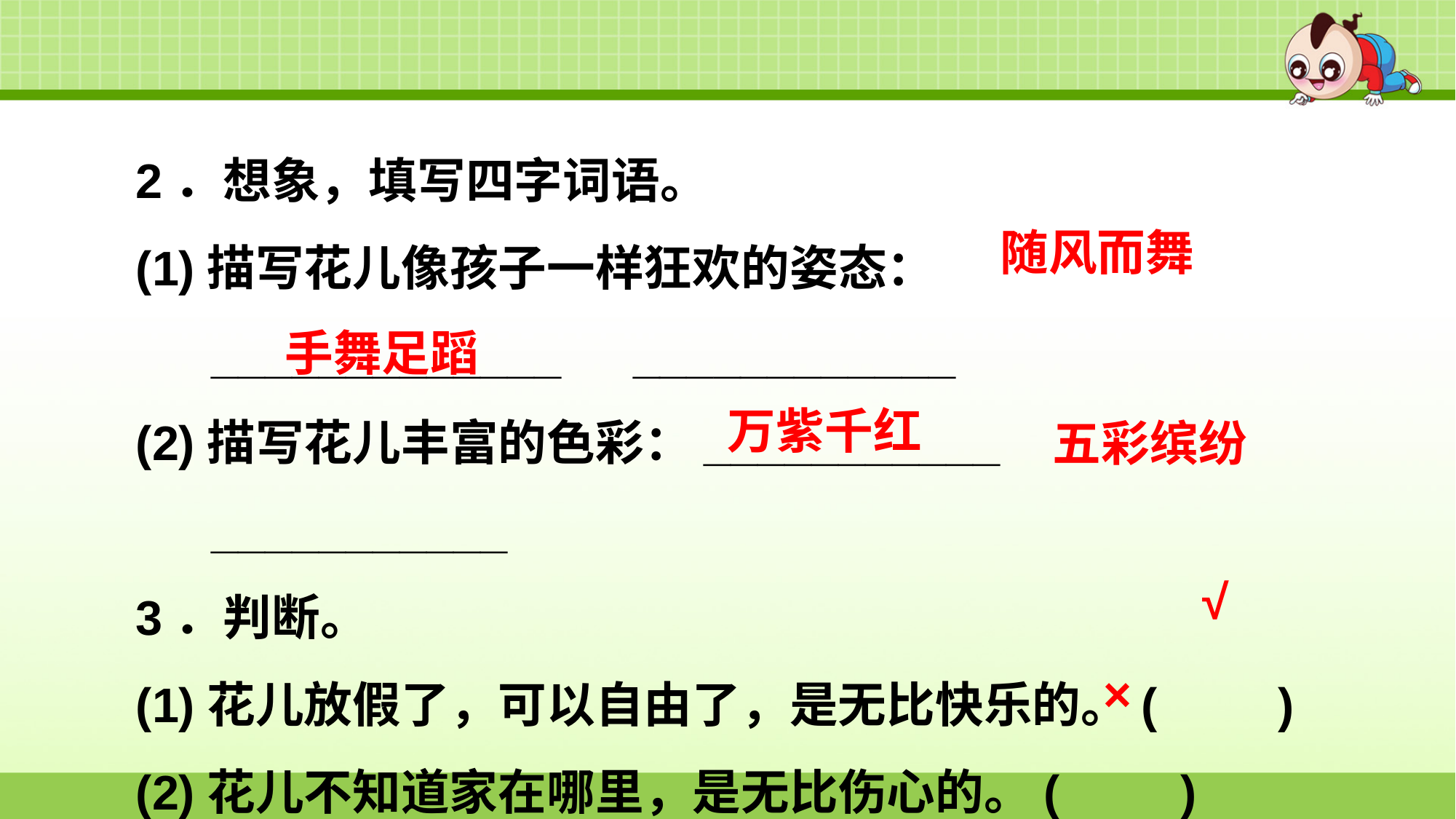

2．想象，填写四字词语。
(1)描写花儿像孩子一样狂欢的姿态：_____________　____________
(2)描写花儿丰富的色彩：___________　___________
3．判断。
(1)花儿放假了，可以自由了，是无比快乐的。(　　)
(2)花儿不知道家在哪里，是无比伤心的。(　　)
随风而舞
手舞足蹈
五彩缤纷
万紫千红
√
×